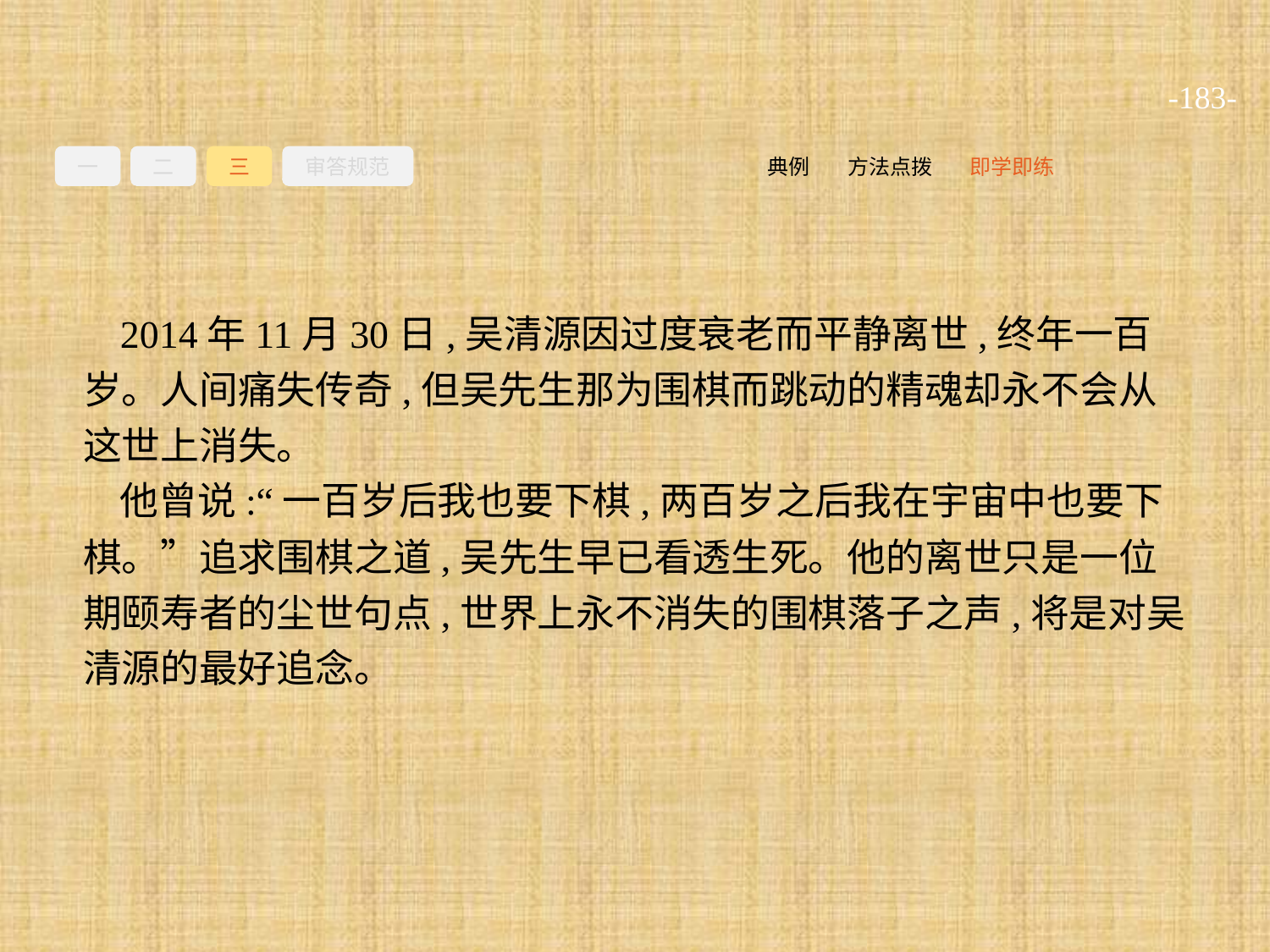

-183-
一
二
三
审答规范
即学即练
方法点拨
典例
2014年11月30日,吴清源因过度衰老而平静离世,终年一百岁。人间痛失传奇,但吴先生那为围棋而跳动的精魂却永不会从这世上消失。
他曾说:“一百岁后我也要下棋,两百岁之后我在宇宙中也要下棋。”追求围棋之道,吴先生早已看透生死。他的离世只是一位期颐寿者的尘世句点,世界上永不消失的围棋落子之声,将是对吴清源的最好追念。